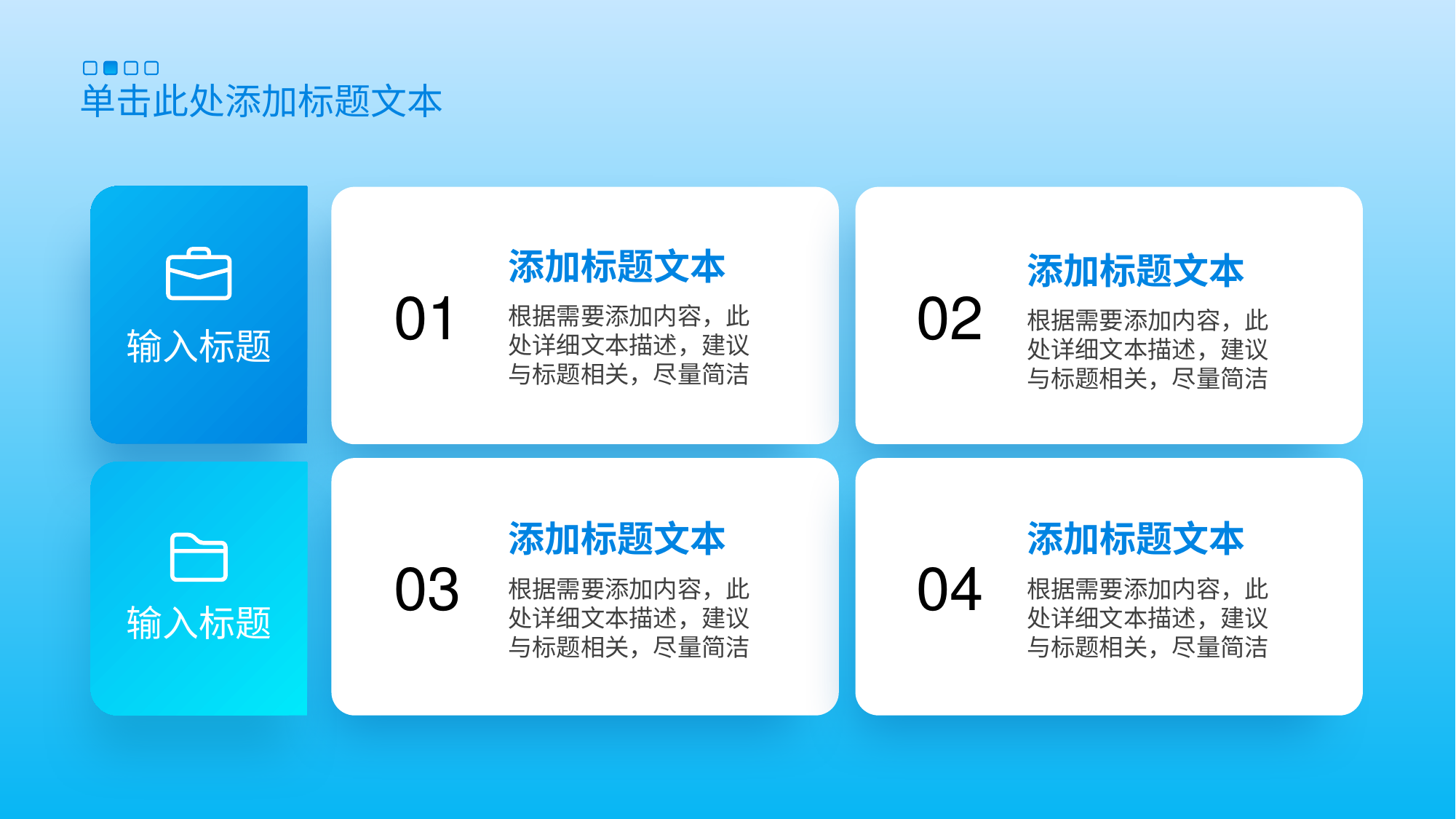

单击此处添加标题文本

输入标题

添加标题文本
01
根据需要添加内容，此处详细文本描述，建议与标题相关，尽量简洁

添加标题文本
02
根据需要添加内容，此处详细文本描述，建议与标题相关，尽量简洁

添加标题文本
03
根据需要添加内容，此处详细文本描述，建议与标题相关，尽量简洁

添加标题文本
04
根据需要添加内容，此处详细文本描述，建议与标题相关，尽量简洁

输入标题